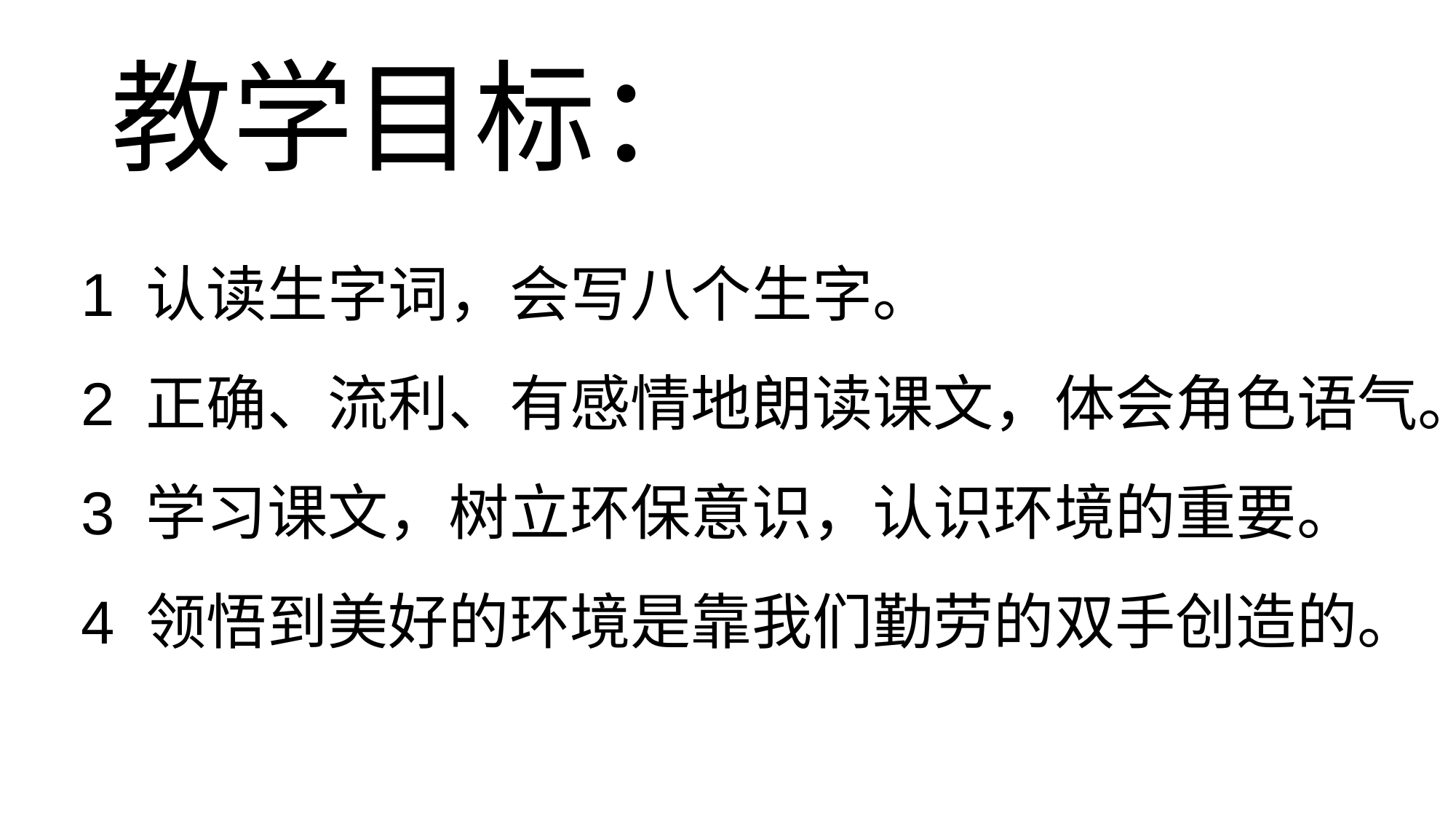

# 教学目标：
1 认读生字词，会写八个生字。
2 正确、流利、有感情地朗读课文，体会角色语气。
3 学习课文，树立环保意识，认识环境的重要。
4 领悟到美好的环境是靠我们勤劳的双手创造的。